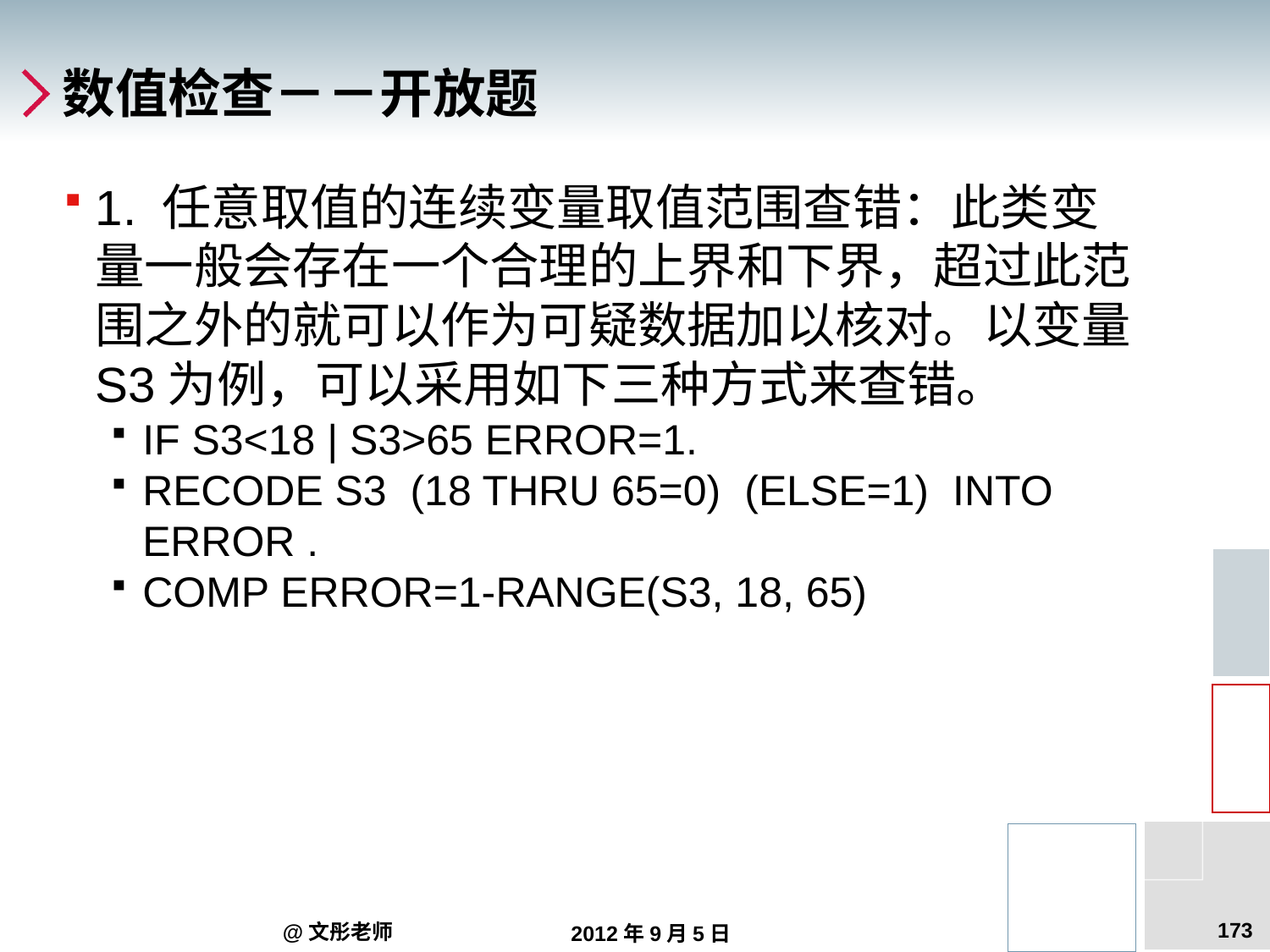

# 数值检查－－开放题
1. 任意取值的连续变量取值范围查错：此类变量一般会存在一个合理的上界和下界，超过此范围之外的就可以作为可疑数据加以核对。以变量S3为例，可以采用如下三种方式来查错。
IF S3<18 | S3>65 ERROR=1.
RECODE S3  (18 THRU 65=0)  (ELSE=1)  INTO  ERROR .
COMP ERROR=1-RANGE(S3, 18, 65)

173
@文彤老师

2012年9月5日